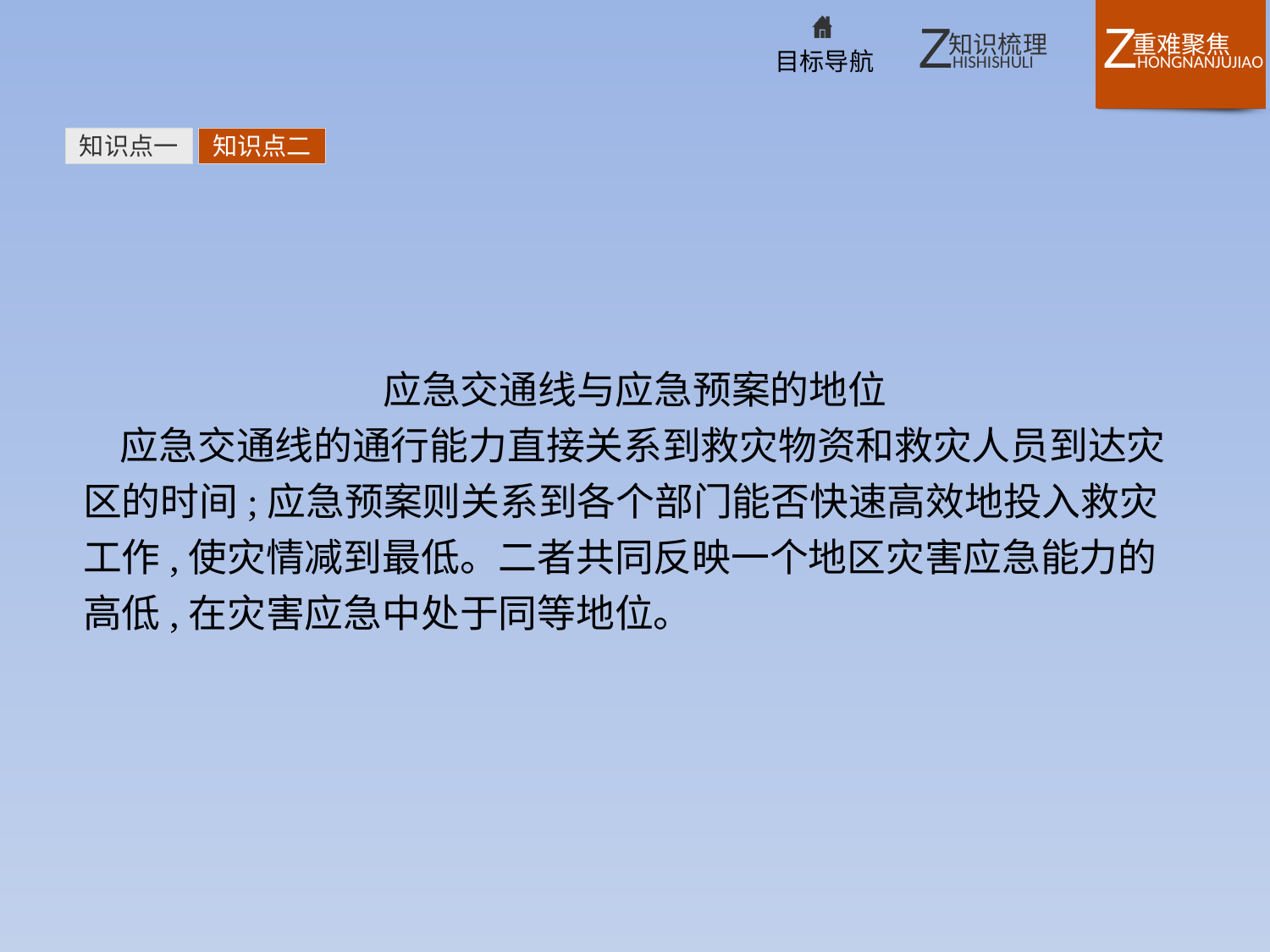

知识点一
知识点二
应急交通线与应急预案的地位
应急交通线的通行能力直接关系到救灾物资和救灾人员到达灾区的时间;应急预案则关系到各个部门能否快速高效地投入救灾工作,使灾情减到最低。二者共同反映一个地区灾害应急能力的高低,在灾害应急中处于同等地位。